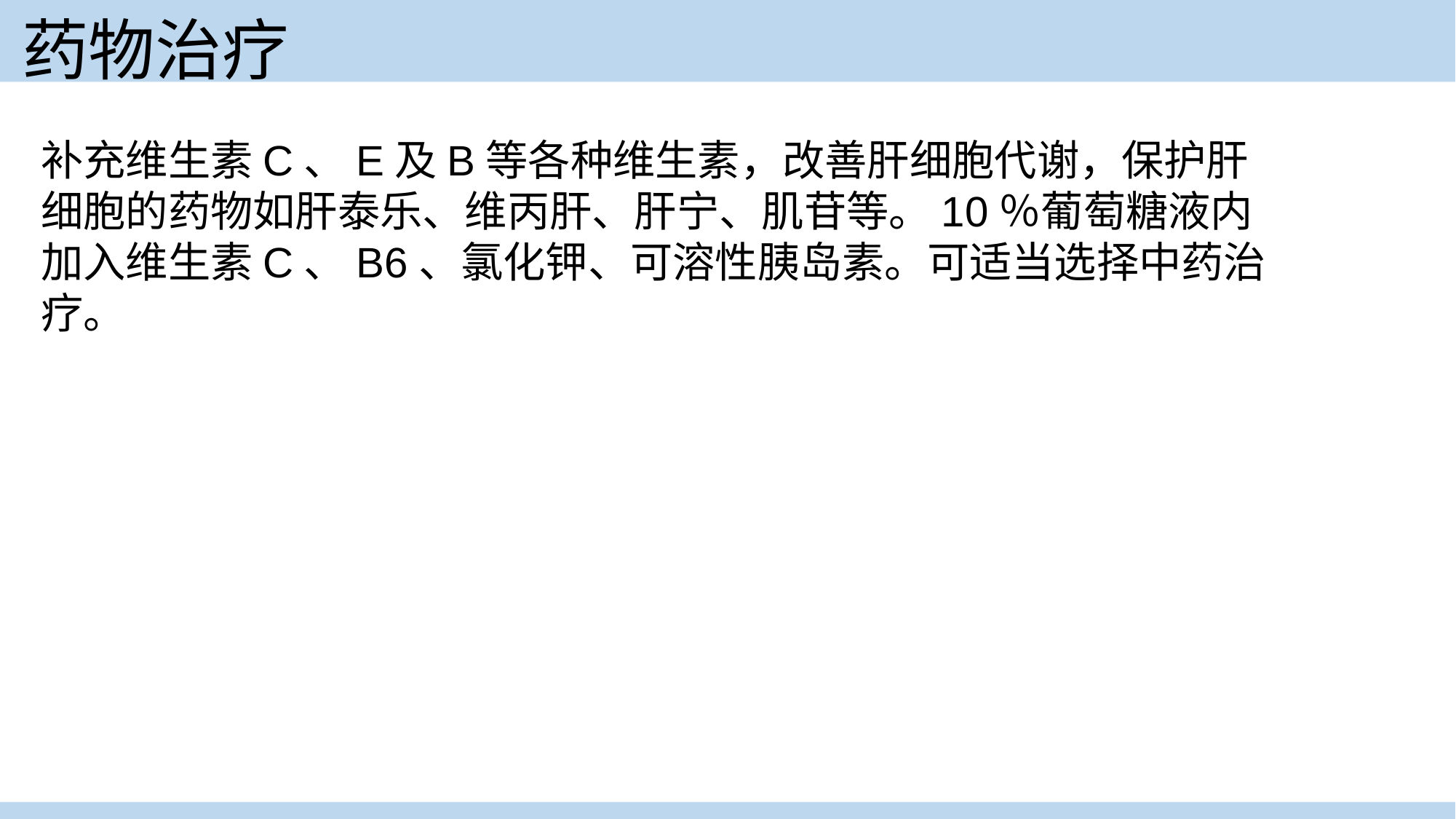

# 药物治疗
补充维生素C、E及B等各种维生素，改善肝细胞代谢，保护肝细胞的药物如肝泰乐、维丙肝、肝宁、肌苷等。10％葡萄糖液内加入维生素C、B6、氯化钾、可溶性胰岛素。可适当选择中药治疗。